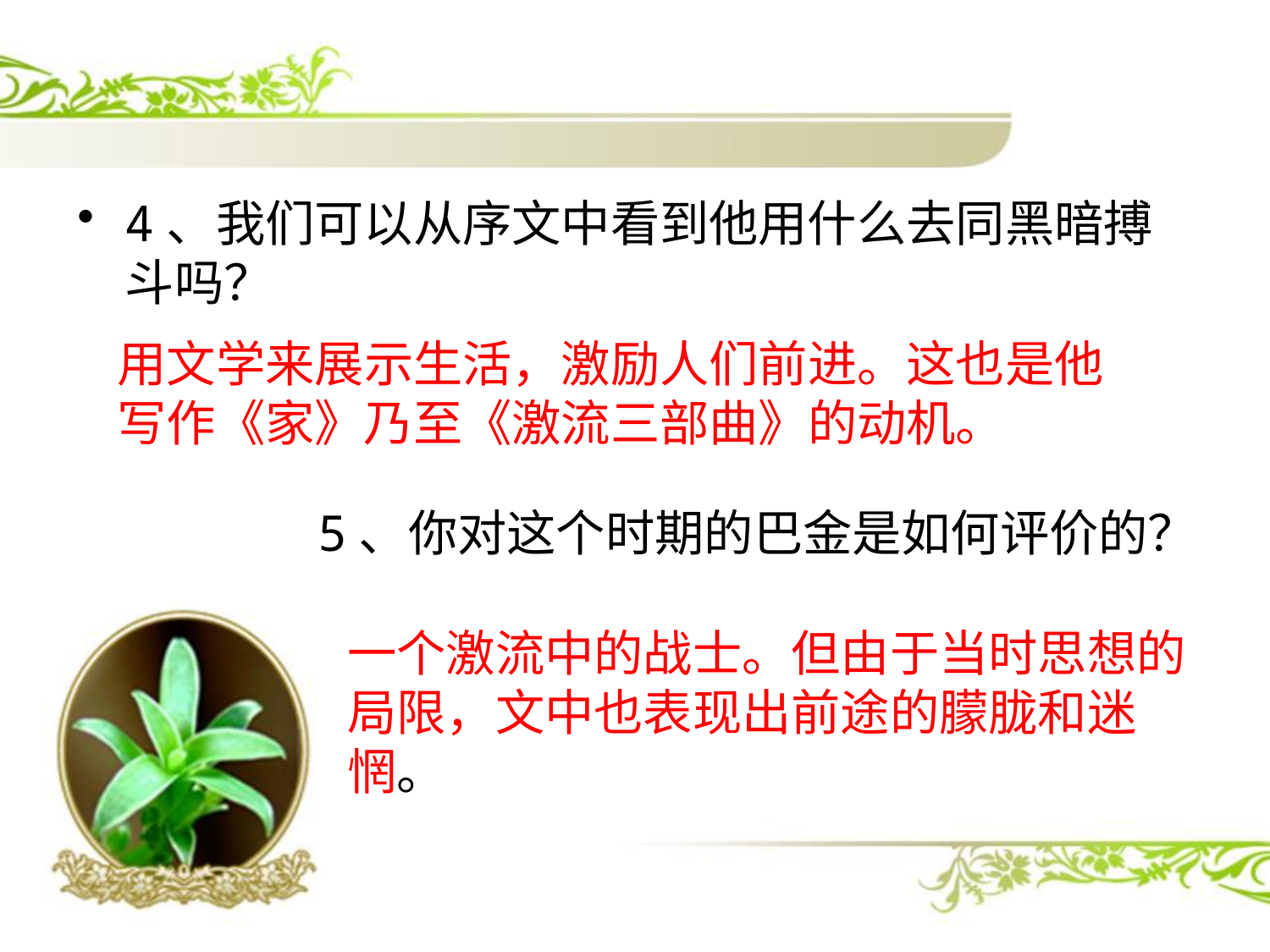

4、我们可以从序文中看到他用什么去同黑暗搏斗吗？
用文学来展示生活，激励人们前进。这也是他写作《家》乃至《激流三部曲》的动机。
5、你对这个时期的巴金是如何评价的？

一个激流中的战士。但由于当时思想的局限，文中也表现出前途的朦胧和迷惘。